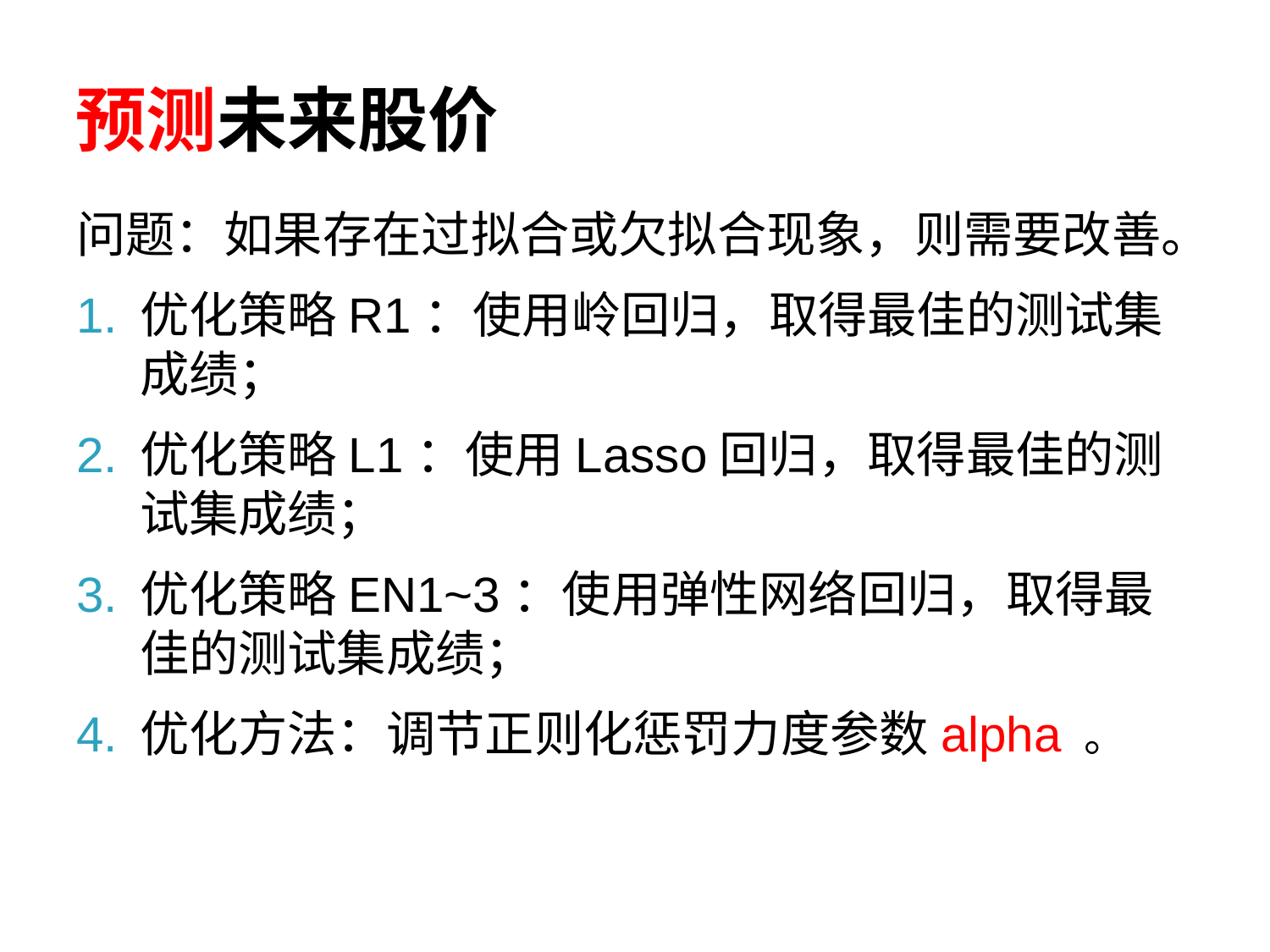

# 预测未来股价
问题：如果存在过拟合或欠拟合现象，则需要改善。
优化策略R1：使用岭回归，取得最佳的测试集成绩；
优化策略L1：使用Lasso回归，取得最佳的测试集成绩；
优化策略EN1~3：使用弹性网络回归，取得最佳的测试集成绩；
优化方法：调节正则化惩罚力度参数alpha 。